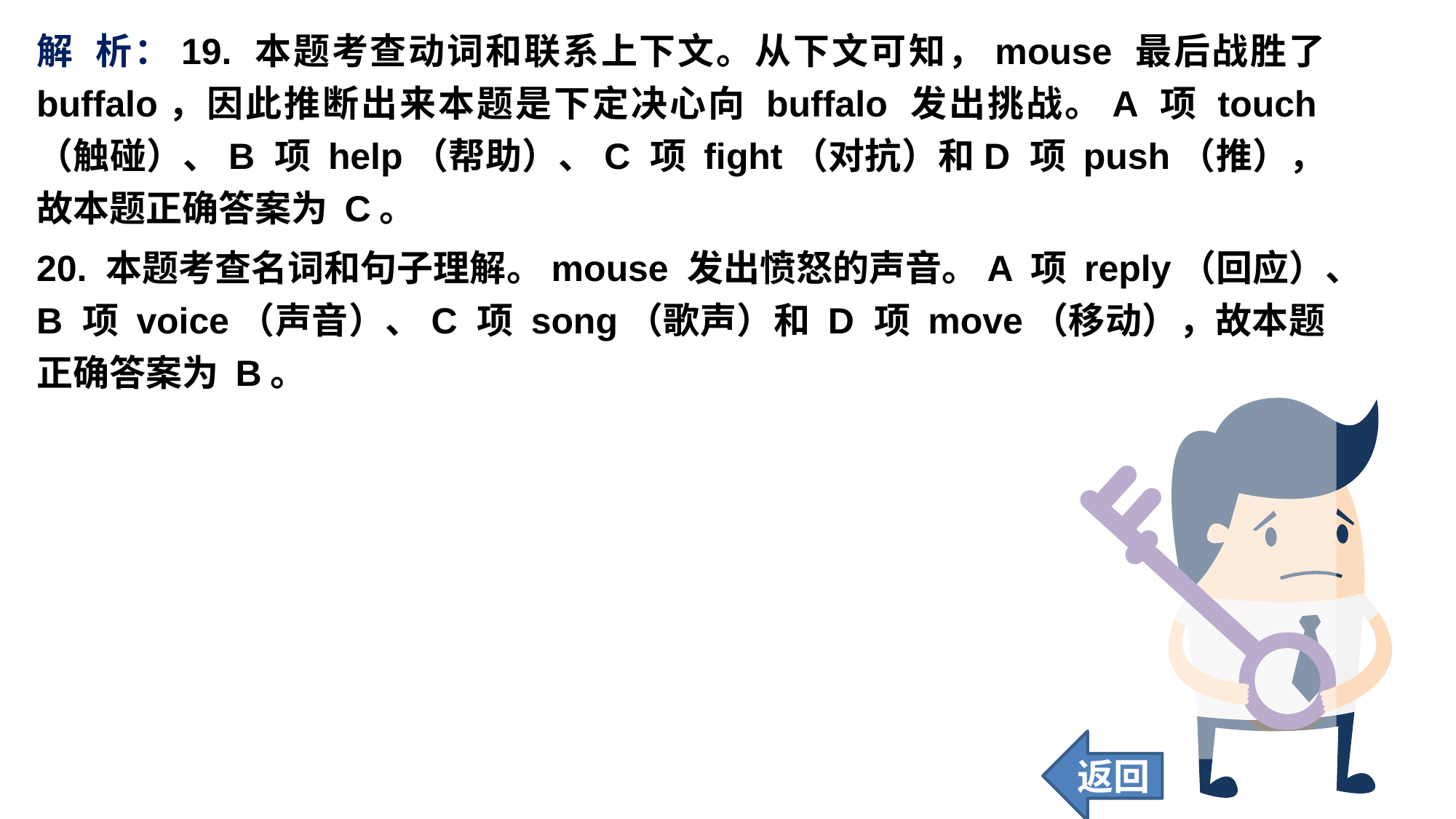

解  析：19. 本题考查动词和联系上下文。从下文可知，mouse 最后战胜了 buffalo，因此推断出来本题是下定决心向 buffalo 发出挑战。A 项 touch（触碰）、B 项 help（帮助）、C 项 fight（对抗）和D 项 push（推），故本题正确答案为 C。
20. 本题考查名词和句子理解。mouse 发出愤怒的声音。A 项 reply（回应）、B 项 voice（声音）、C 项 song（歌声）和 D 项 move（移动），故本题正确答案为 B。

返回
101